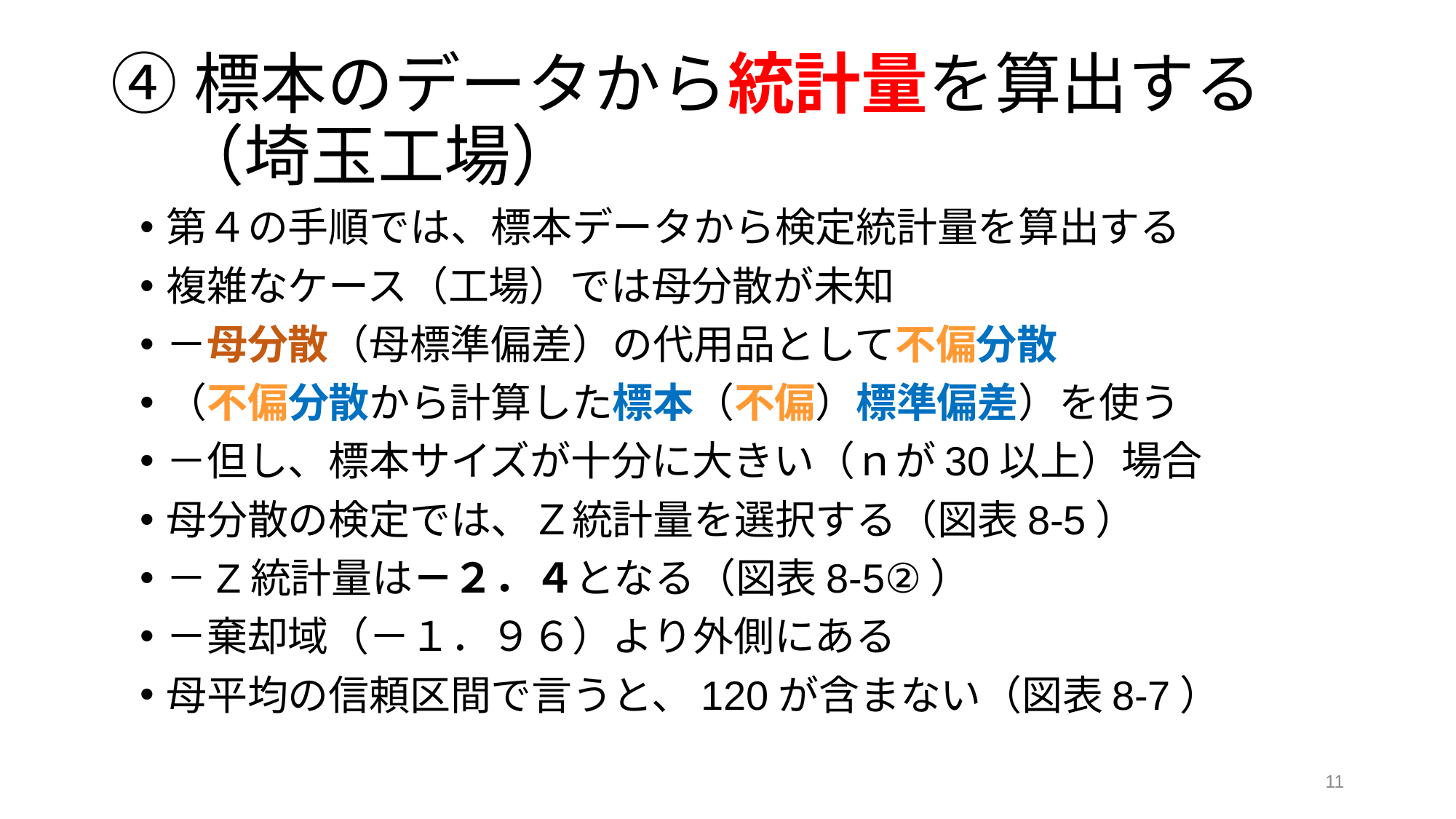

# ④標本のデータから統計量を算出する 　（埼玉工場）
第４の手順では、標本データから検定統計量を算出する
複雑なケース（工場）では母分散が未知
－母分散（母標準偏差）の代用品として不偏分散
（不偏分散から計算した標本（不偏）標準偏差）を使う
－但し、標本サイズが十分に大きい（ｎが30以上）場合
母分散の検定では、Ｚ統計量を選択する（図表8-5）
－Z統計量は－２．４となる（図表8-5②）
－棄却域（－１．９６）より外側にある
母平均の信頼区間で言うと、120が含まない（図表8-7）

11
11